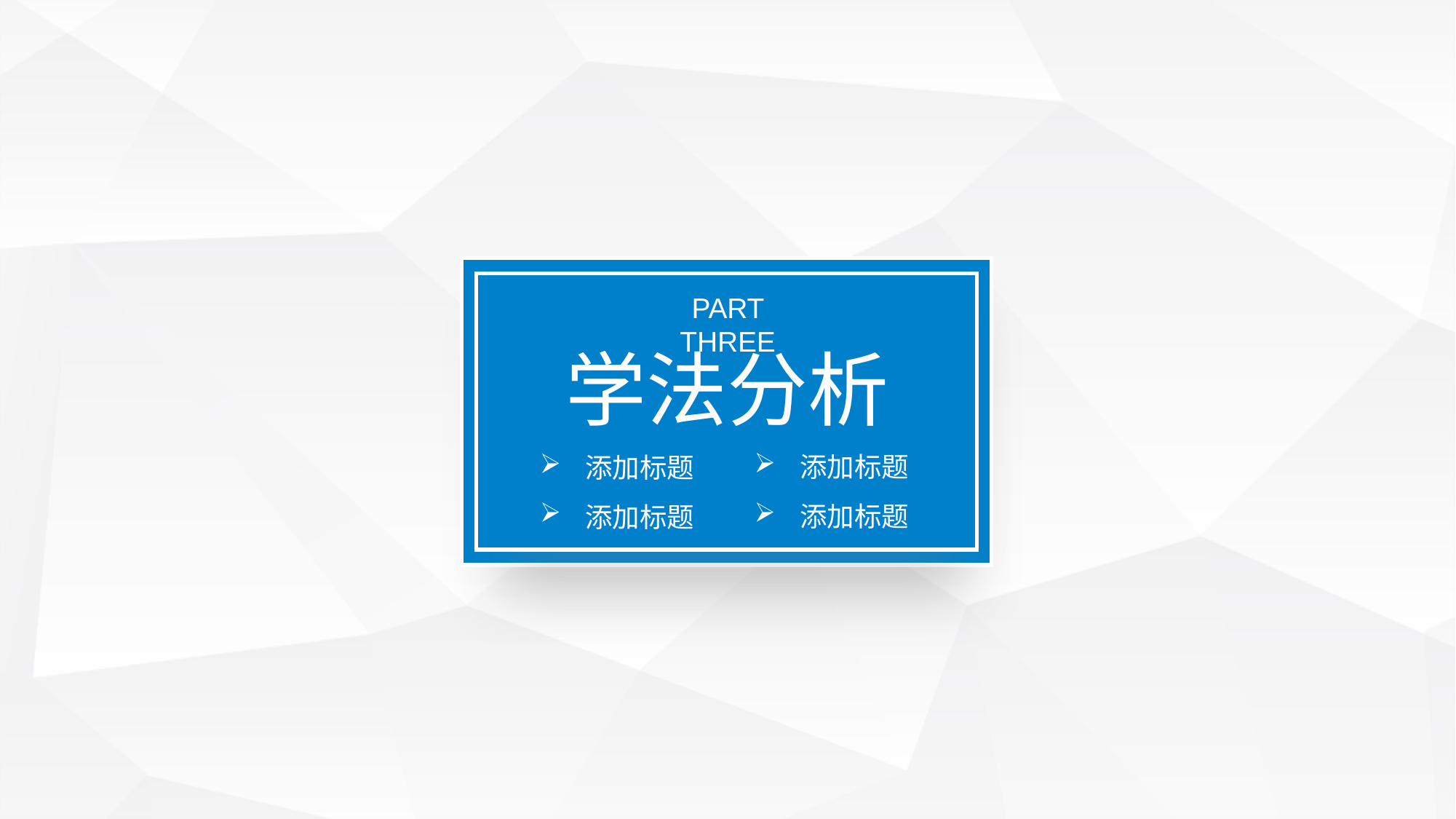

PART THREE
学法分析
添加标题
添加标题
添加标题
添加标题